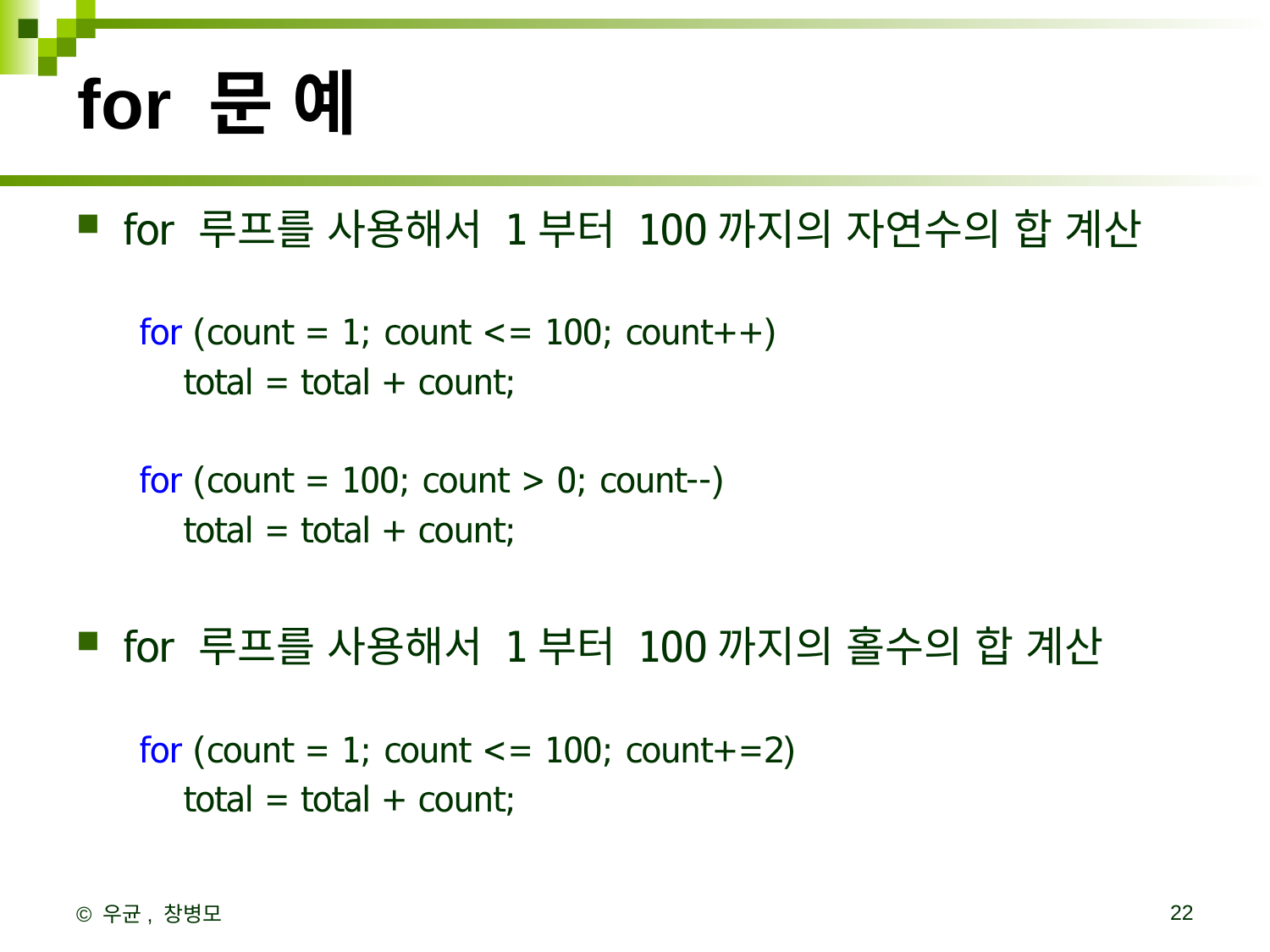

# for 문 예
for 루프를 사용해서 1부터 100까지의 자연수의 합 계산

for (count = 1; count <= 100; count++)
    total = total + count;

for (count = 100; count > 0; count--)
    total = total + count;

for 루프를 사용해서 1부터 100까지의 홀수의 합 계산

for (count = 1; count <= 100; count+=2)
    total = total + count;
© 우균, 창병모
22